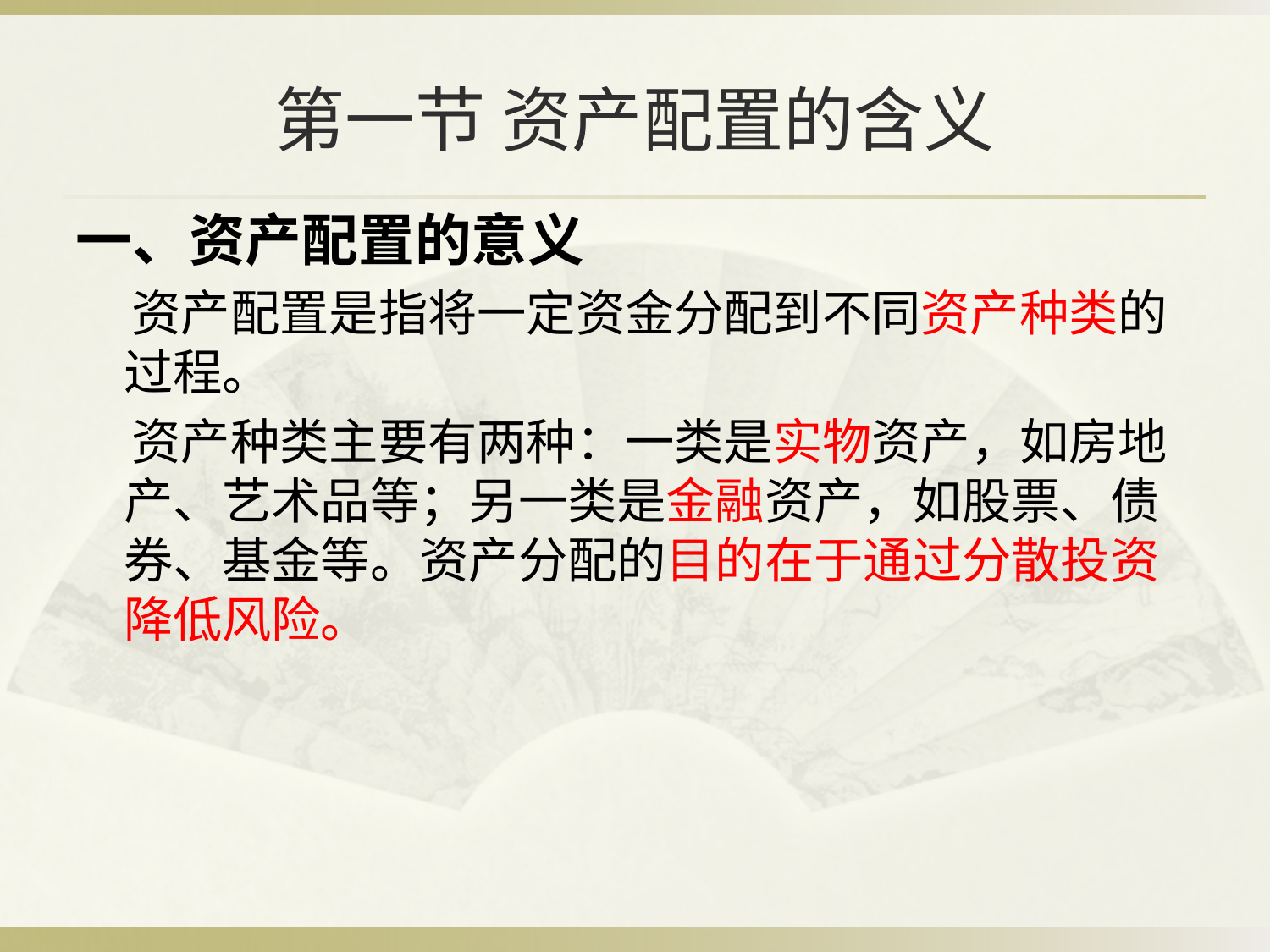

# 第一节 资产配置的含义
一、资产配置的意义
    资产配置是指将一定资金分配到不同资产种类的过程。
    资产种类主要有两种：一类是实物资产，如房地产、艺术品等；另一类是金融资产，如股票、债券、基金等。资产分配的目的在于通过分散投资降低风险。